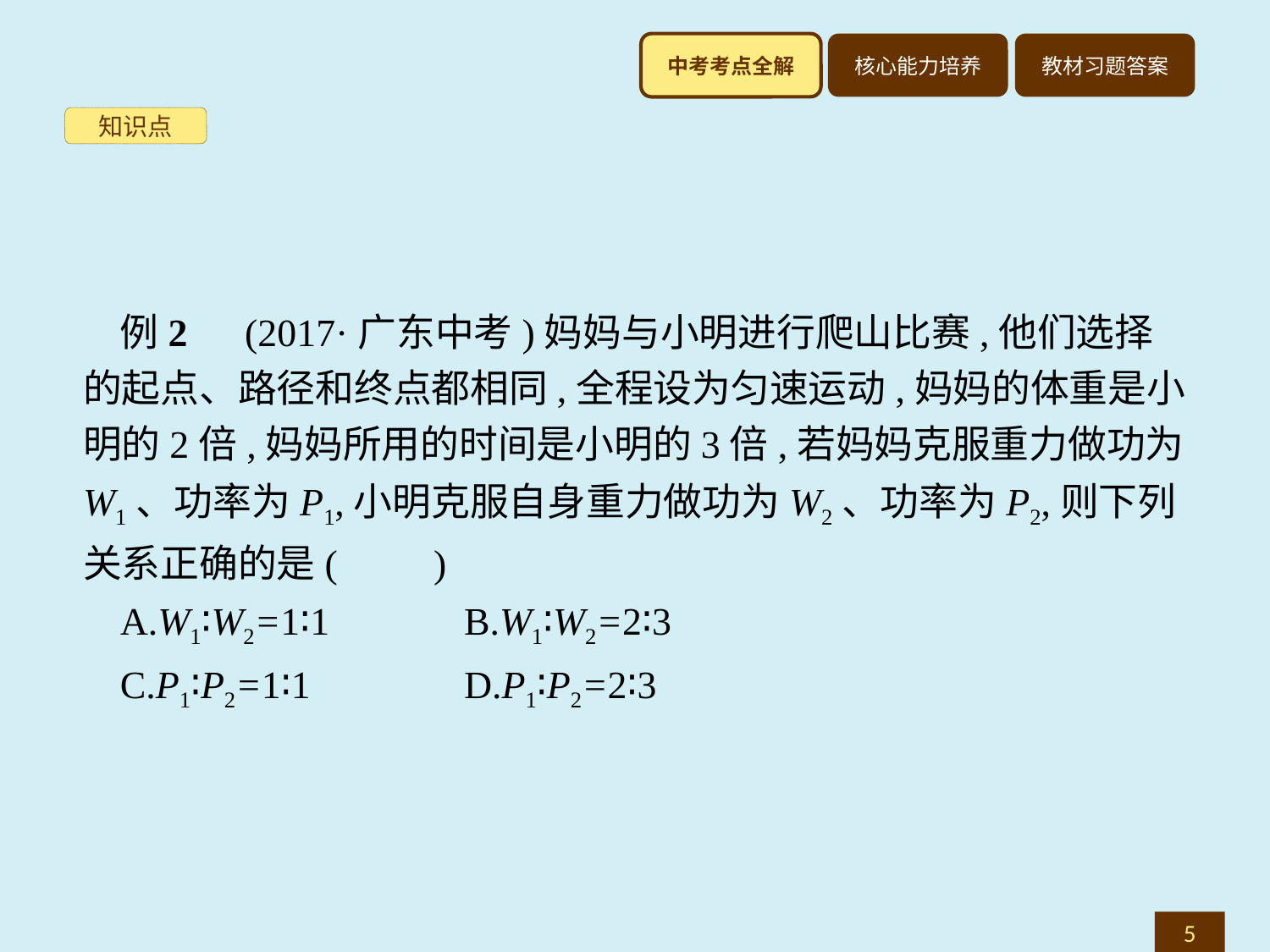

知识点
例2　(2017·广东中考)妈妈与小明进行爬山比赛,他们选择的起点、路径和终点都相同,全程设为匀速运动,妈妈的体重是小明的2倍,妈妈所用的时间是小明的3倍,若妈妈克服重力做功为W1、功率为P1,小明克服自身重力做功为W2、功率为P2,则下列关系正确的是(　　)
A.W1∶W2=1∶1　　　	B.W1∶W2=2∶3
C.P1∶P2=1∶1		D.P1∶P2=2∶3